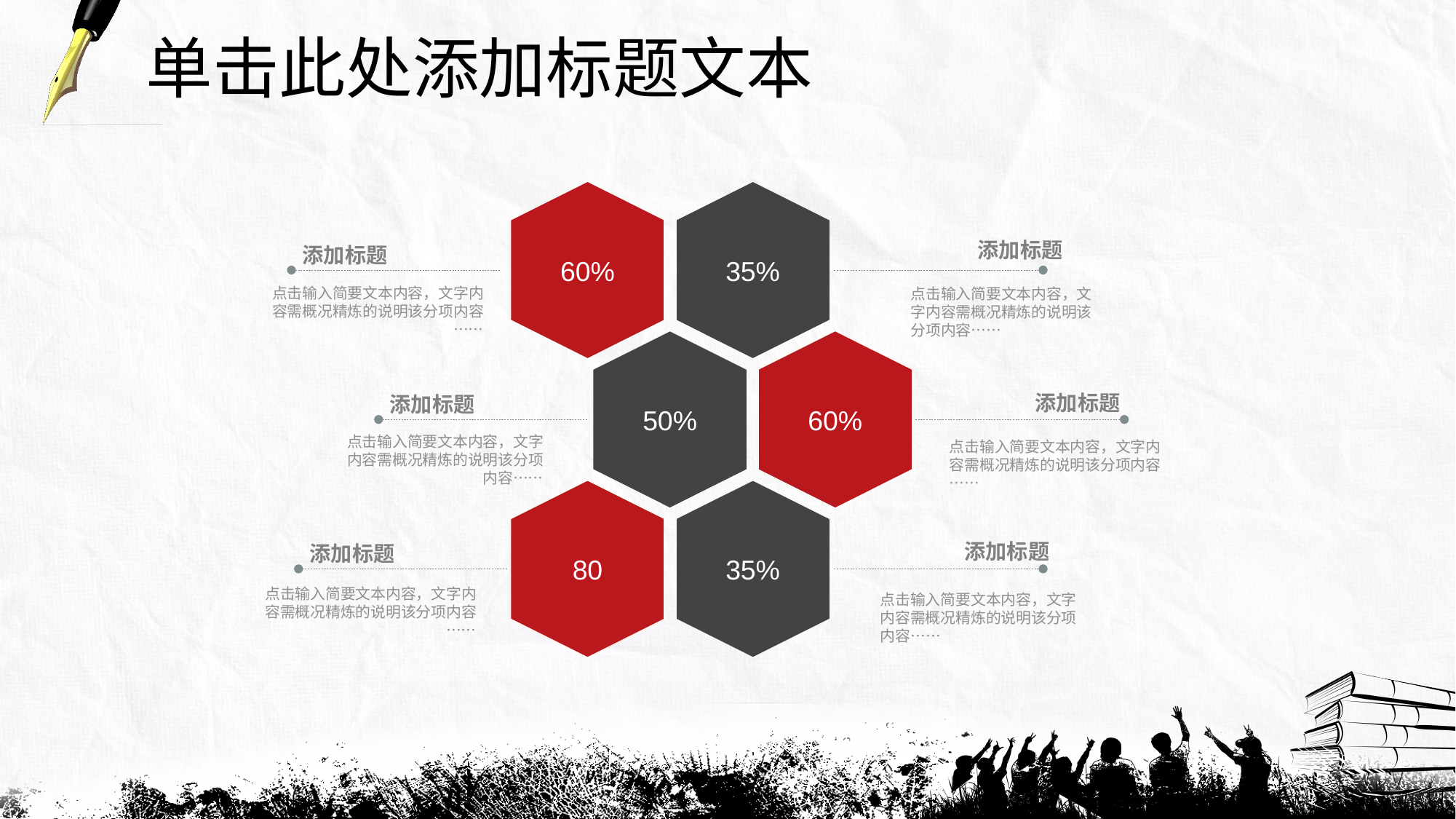

单击此处添加标题文本
60%
35%
添加标题
添加标题
点击输入简要文本内容，文字内容需概况精炼的说明该分项内容……
点击输入简要文本内容，文字内容需概况精炼的说明该分项内容……
50%
60%
添加标题
添加标题
点击输入简要文本内容，文字内容需概况精炼的说明该分项内容……
点击输入简要文本内容，文字内容需概况精炼的说明该分项内容……
80
35%
添加标题
添加标题
点击输入简要文本内容，文字内容需概况精炼的说明该分项内容……
点击输入简要文本内容，文字内容需概况精炼的说明该分项内容……